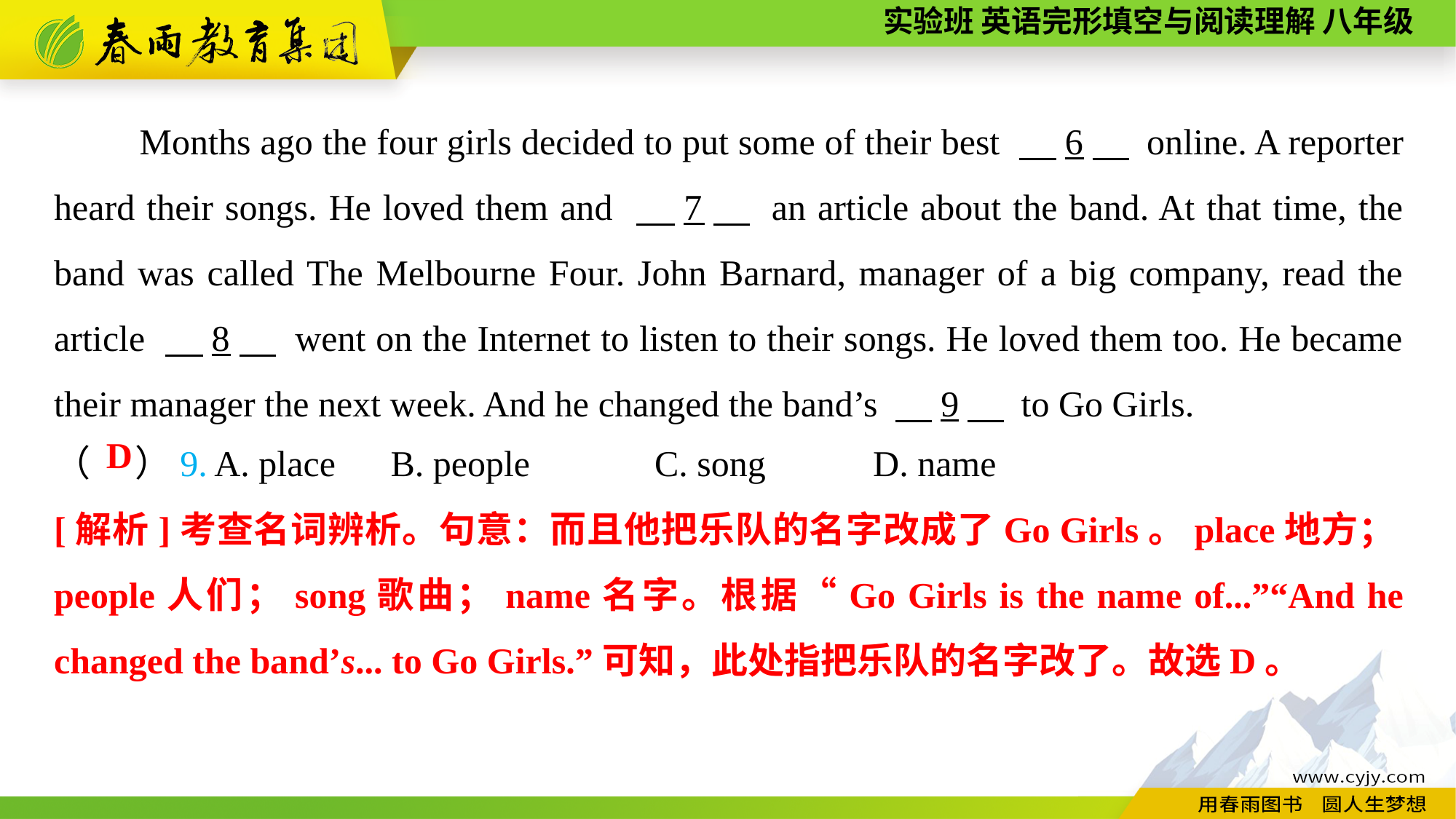

Months ago the four girls decided to put some of their best 　6　 online. A reporter heard their songs. He loved them and 　7　 an article about the band. At that time, the band was called The Melbourne Four. John Barnard, manager of a big company, read the article 　8　 went on the Internet to listen to their songs. He loved them too. He became their manager the next week. And he changed the band’s 　9　 to Go Girls.
（　 ）9. A. place	 B. people	      C. song	      D. name
D
[解析]考查名词辨析。句意：而且他把乐队的名字改成了Go Girls。place地方；people人们；song歌曲；name名字。根据“Go Girls is the name of...”“And he changed the band’s... to Go Girls.”可知，此处指把乐队的名字改了。故选D。